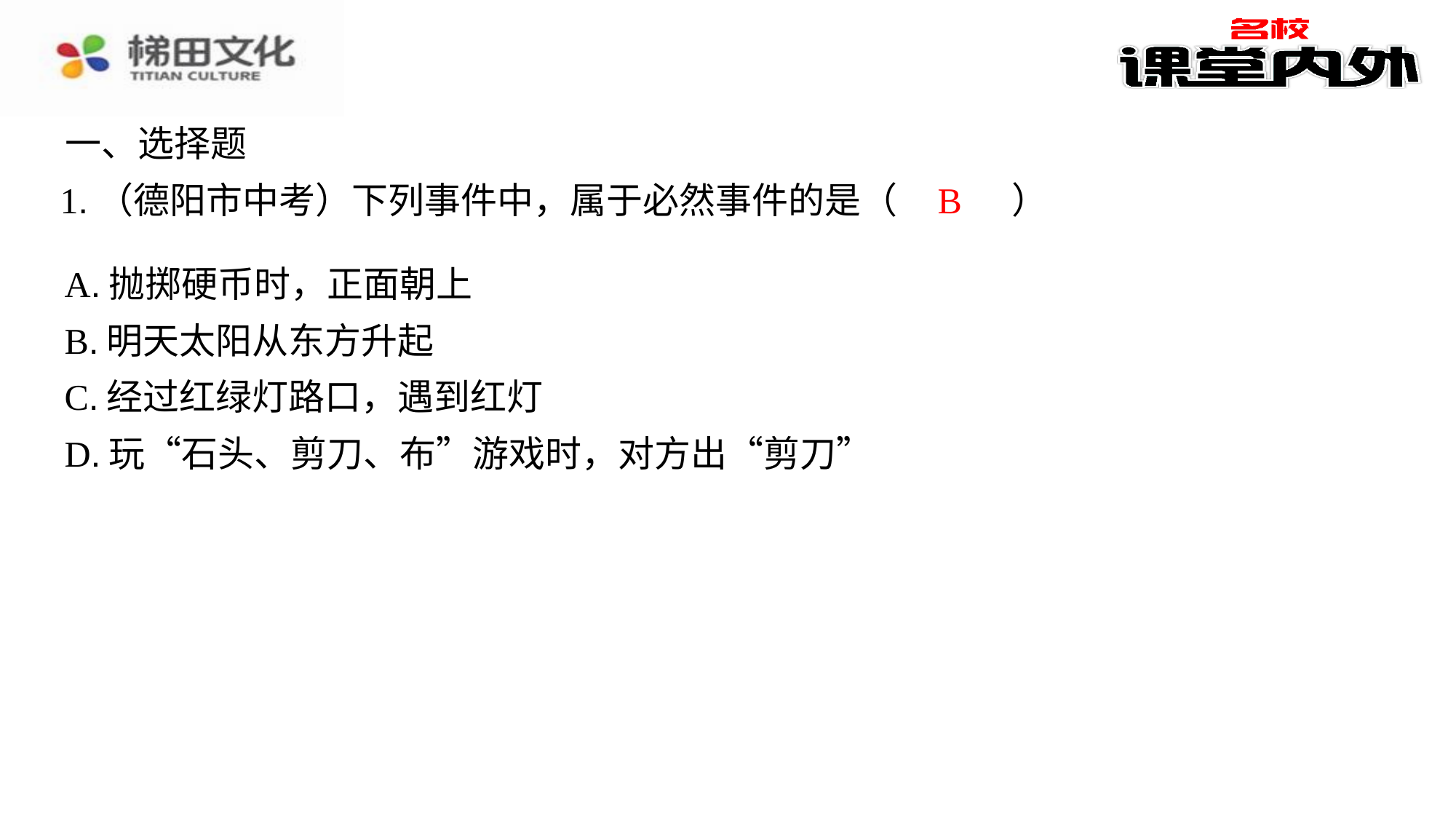

一、选择题
B
1.（德阳市中考）下列事件中，属于必然事件的是（　B　）
| A.抛掷硬币时，正面朝上 |
| --- |
| B.明天太阳从东方升起 |
| C.经过红绿灯路口，遇到红灯 |
| D.玩“石头、剪刀、布”游戏时，对方出“剪刀” |